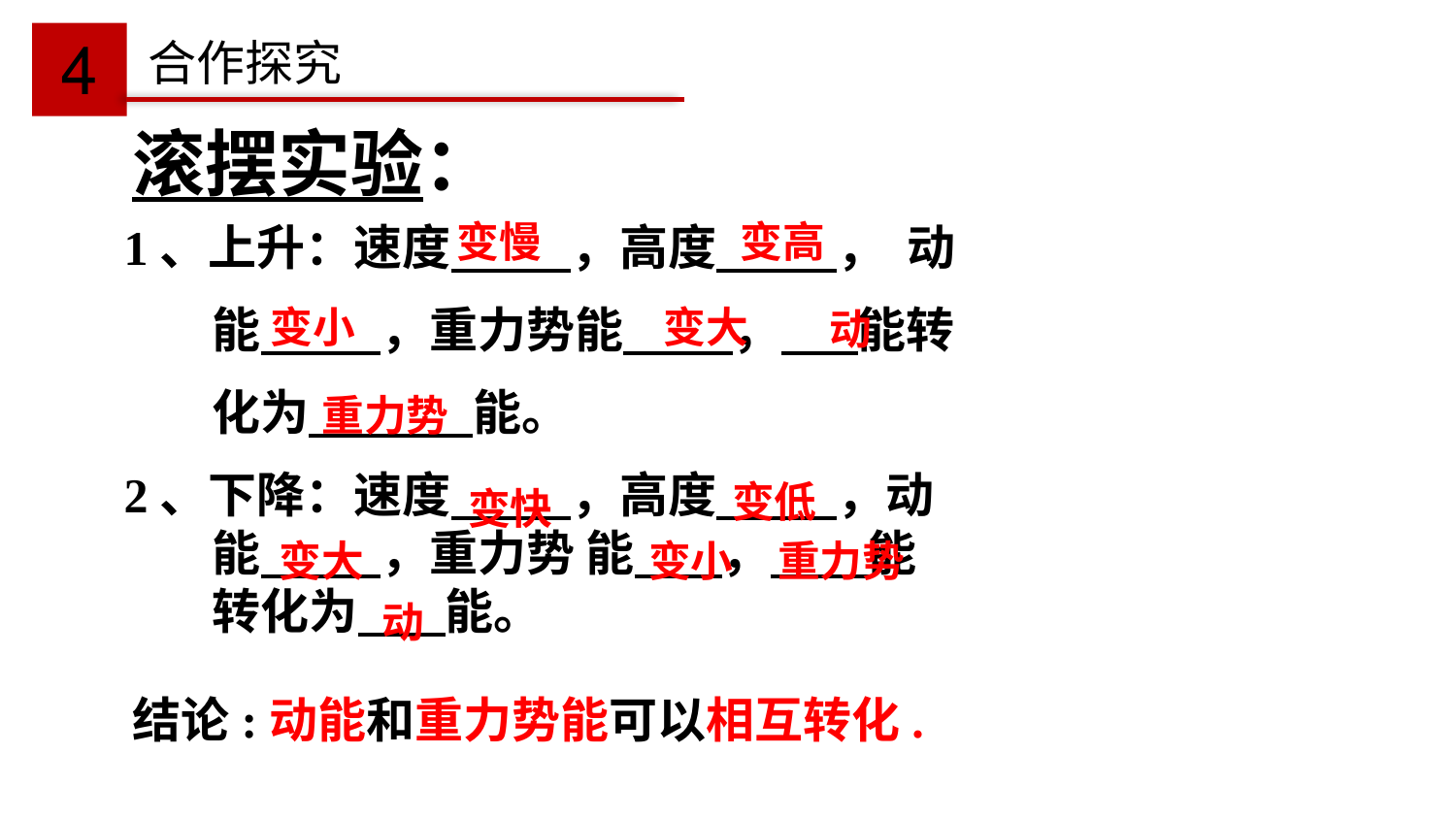

4
合作探究
　滚摆实验：

变慢
变高
1、上升：速度           ，高度           ，  动
       能           ，重力势能          ，       能转
       化为               能。
2、下降：速度           ，高度           ，动
       能           ，重力势 能        ，         能
       转化为        能。

变小
变大
动
重力势
变低
变快
变大
变小
重力势
动
结论:动能和重力势能可以相互转化.